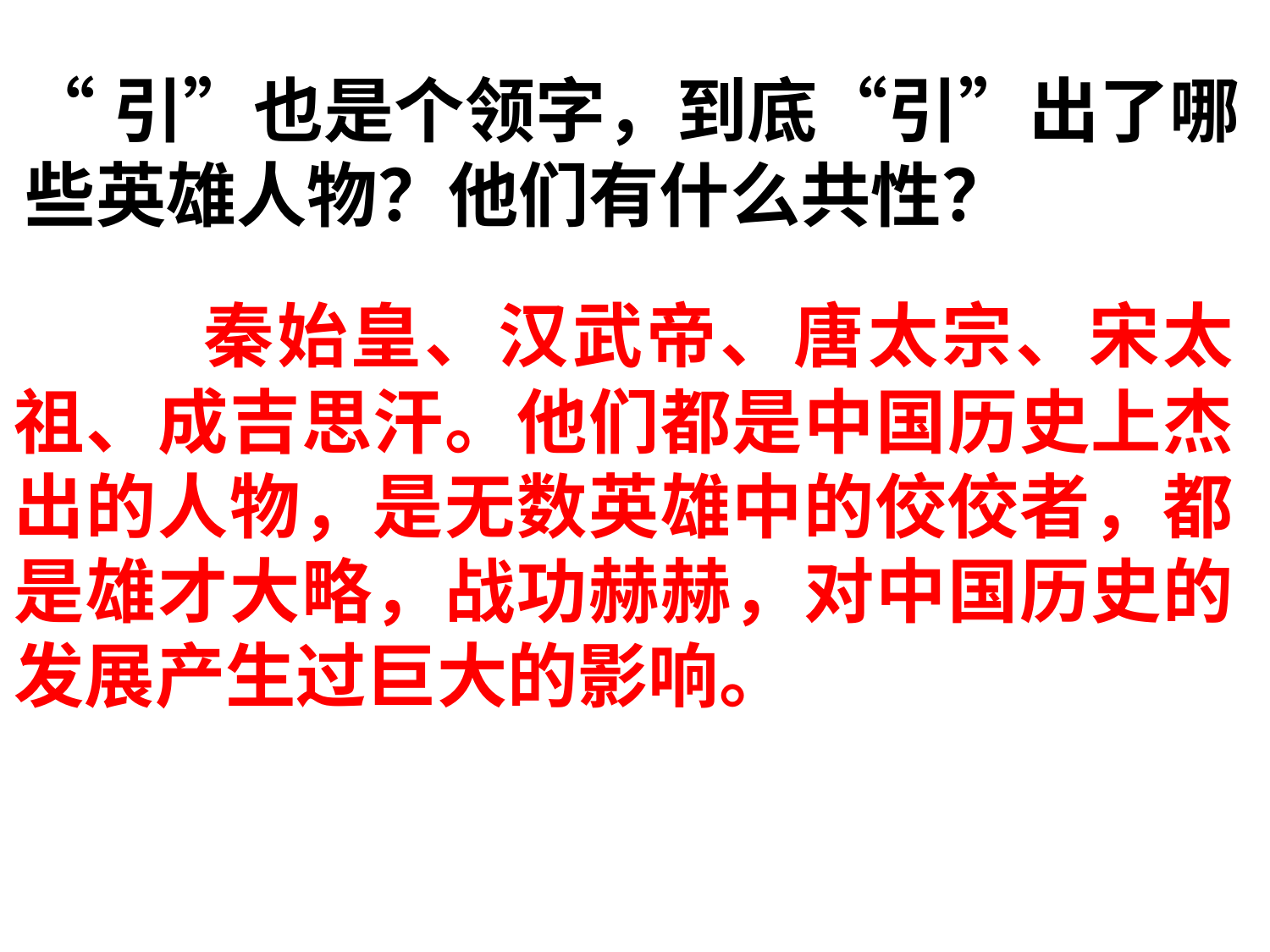

“引”也是个领字，到底“引”出了哪些英雄人物？他们有什么共性？
        秦始皇、汉武帝、唐太宗、宋太祖、成吉思汗。他们都是中国历史上杰出的人物，是无数英雄中的佼佼者，都是雄才大略，战功赫赫，对中国历史的发展产生过巨大的影响。